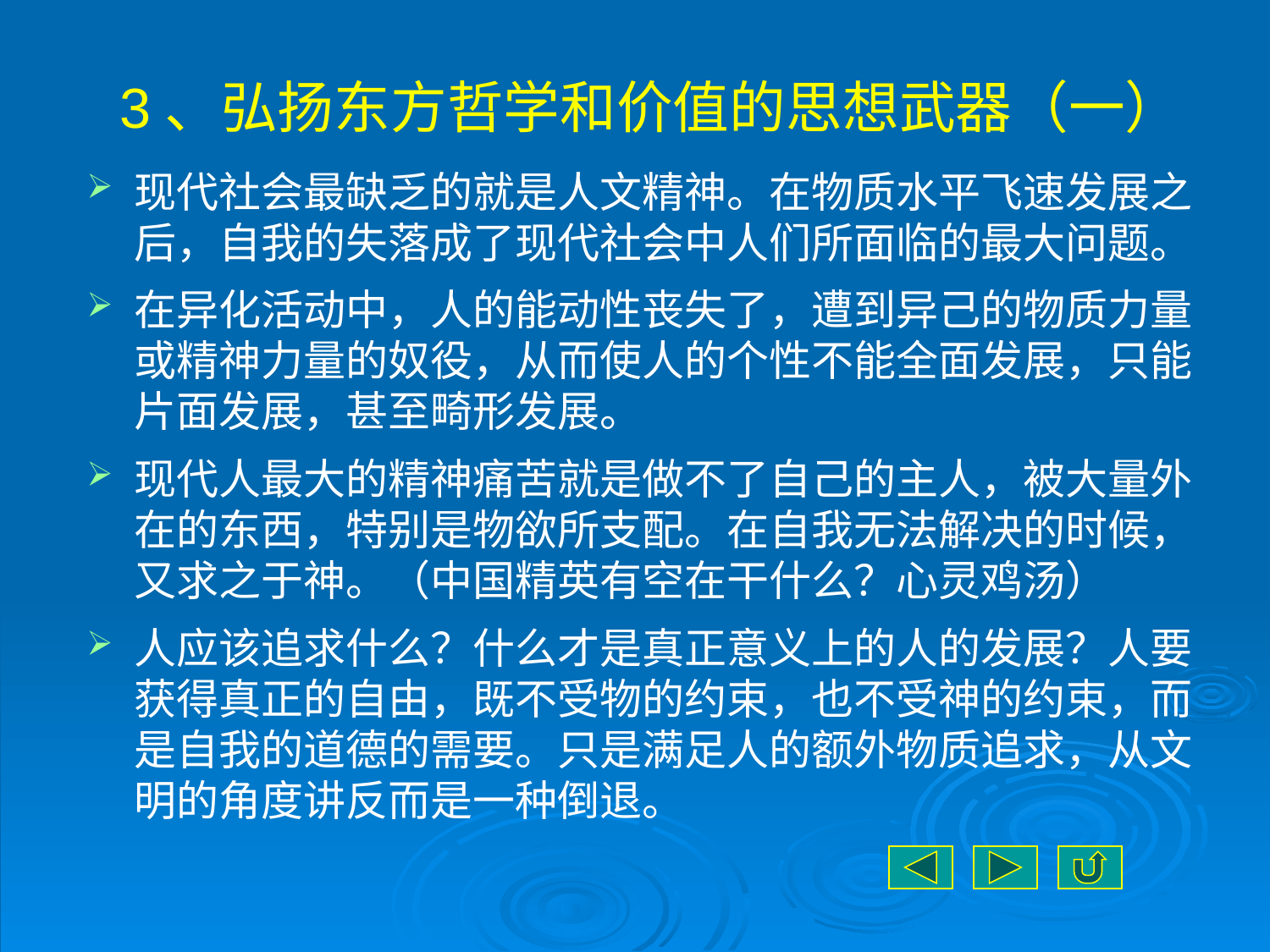

# 3、弘扬东方哲学和价值的思想武器（一）
现代社会最缺乏的就是人文精神。在物质水平飞速发展之后，自我的失落成了现代社会中人们所面临的最大问题。
在异化活动中，人的能动性丧失了，遭到异己的物质力量或精神力量的奴役，从而使人的个性不能全面发展，只能片面发展，甚至畸形发展。
现代人最大的精神痛苦就是做不了自己的主人，被大量外在的东西，特别是物欲所支配。在自我无法解决的时候，又求之于神。（中国精英有空在干什么？心灵鸡汤）
人应该追求什么？什么才是真正意义上的人的发展？人要获得真正的自由，既不受物的约束，也不受神的约束，而是自我的道德的需要。只是满足人的额外物质追求，从文明的角度讲反而是一种倒退。